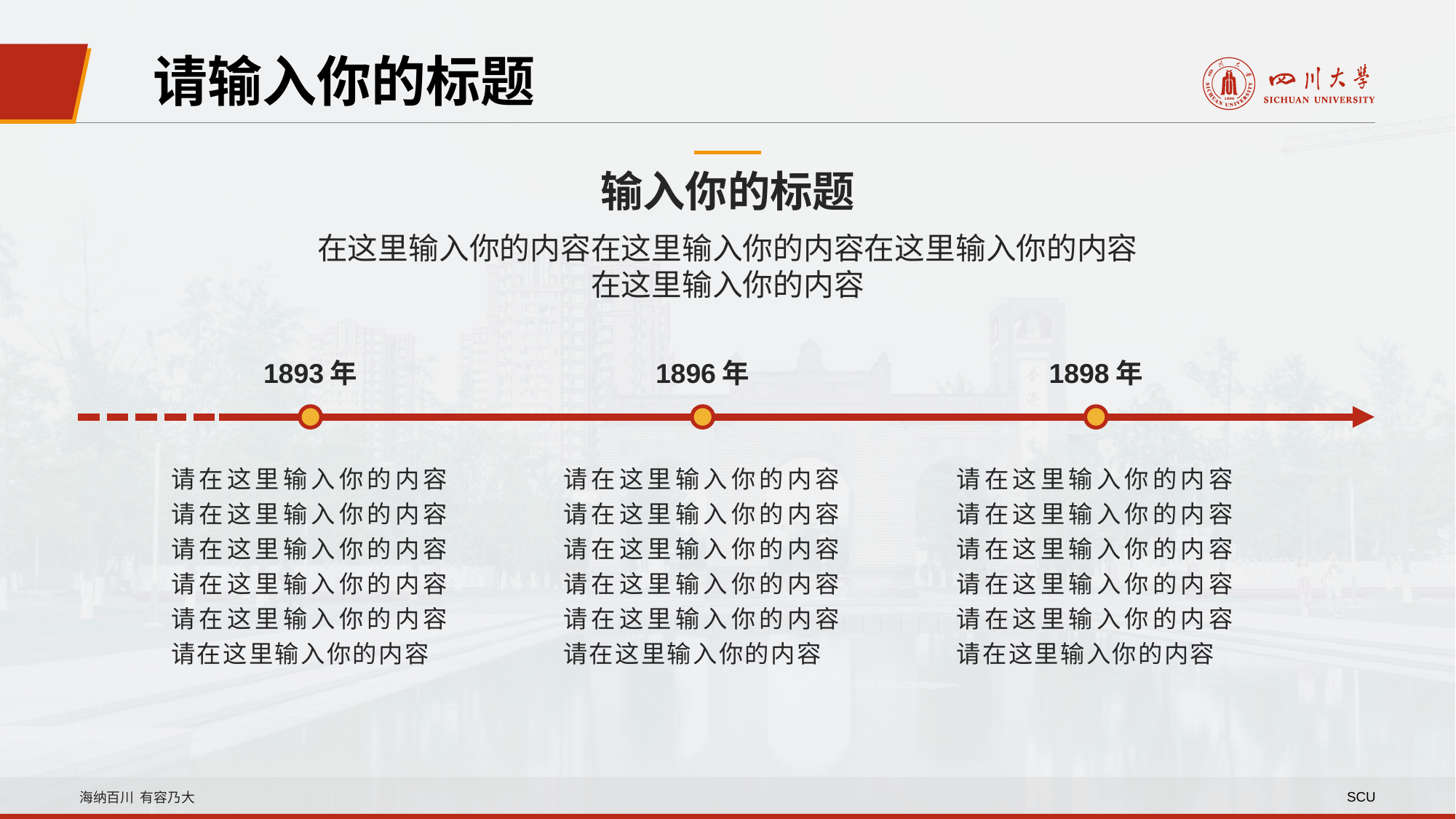

请输入你的标题
输入你的标题
在这里输入你的内容在这里输入你的内容在这里输入你的内容
在这里输入你的内容
1893年
1896年
1898年

请在这里输入你的内容请在这里输入你的内容请在这里输入你的内容请在这里输入你的内容请在这里输入你的内容请在这里输入你的内容
请在这里输入你的内容请在这里输入你的内容请在这里输入你的内容请在这里输入你的内容请在这里输入你的内容请在这里输入你的内容
请在这里输入你的内容请在这里输入你的内容请在这里输入你的内容请在这里输入你的内容请在这里输入你的内容请在这里输入你的内容